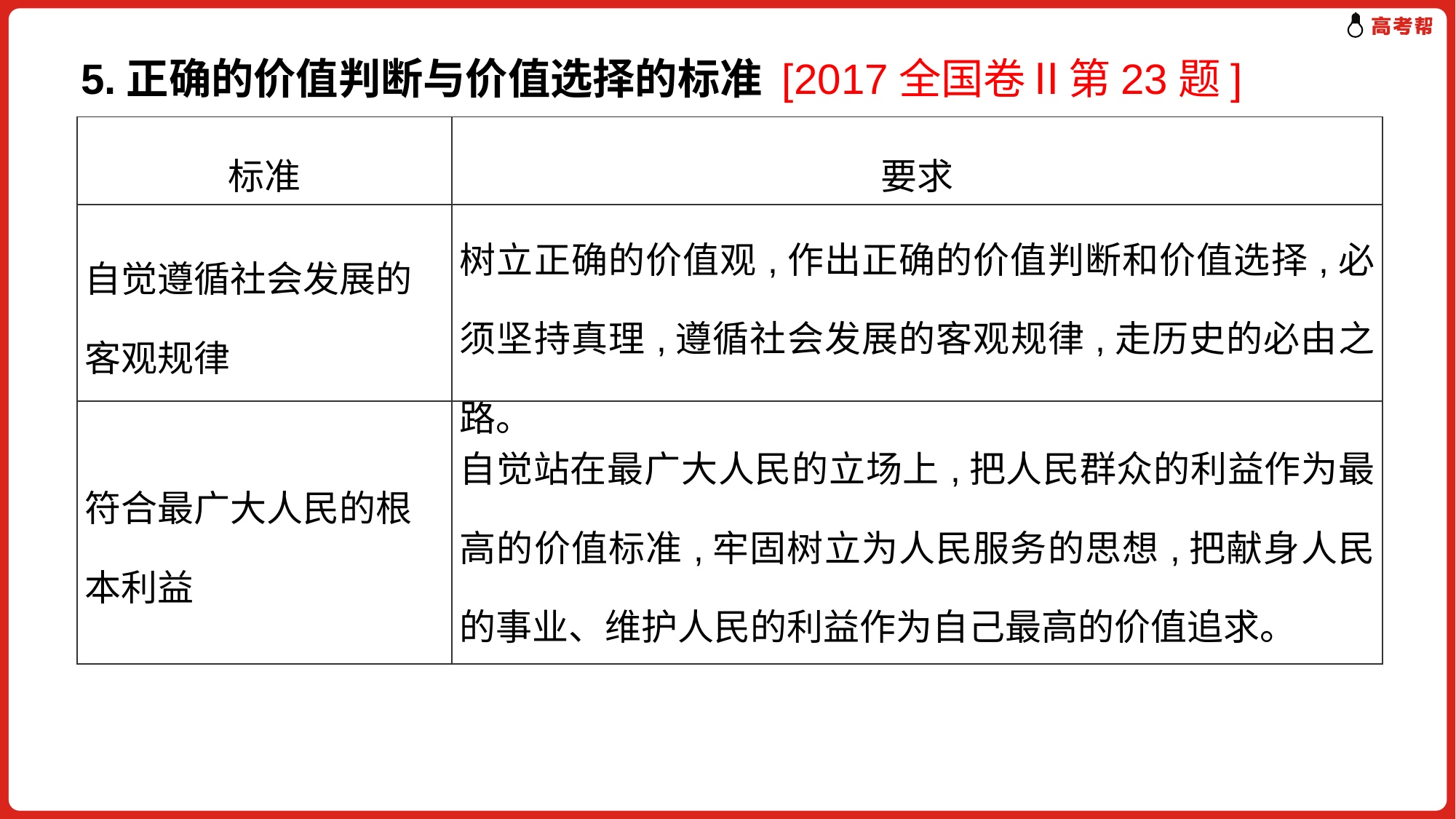

5.正确的价值判断与价值选择的标准 [2017全国卷Ⅱ第23题]
| 标准 | 要求 |
| --- | --- |
| 自觉遵循社会发展的客观规律 | 树立正确的价值观,作出正确的价值判断和价值选择,必须坚持真理,遵循社会发展的客观规律,走历史的必由之路。 |
| 符合最广大人民的根本利益 | 自觉站在最广大人民的立场上,把人民群众的利益作为最高的价值标准,牢固树立为人民服务的思想,把献身人民的事业、维护人民的利益作为自己最高的价值追求。 |